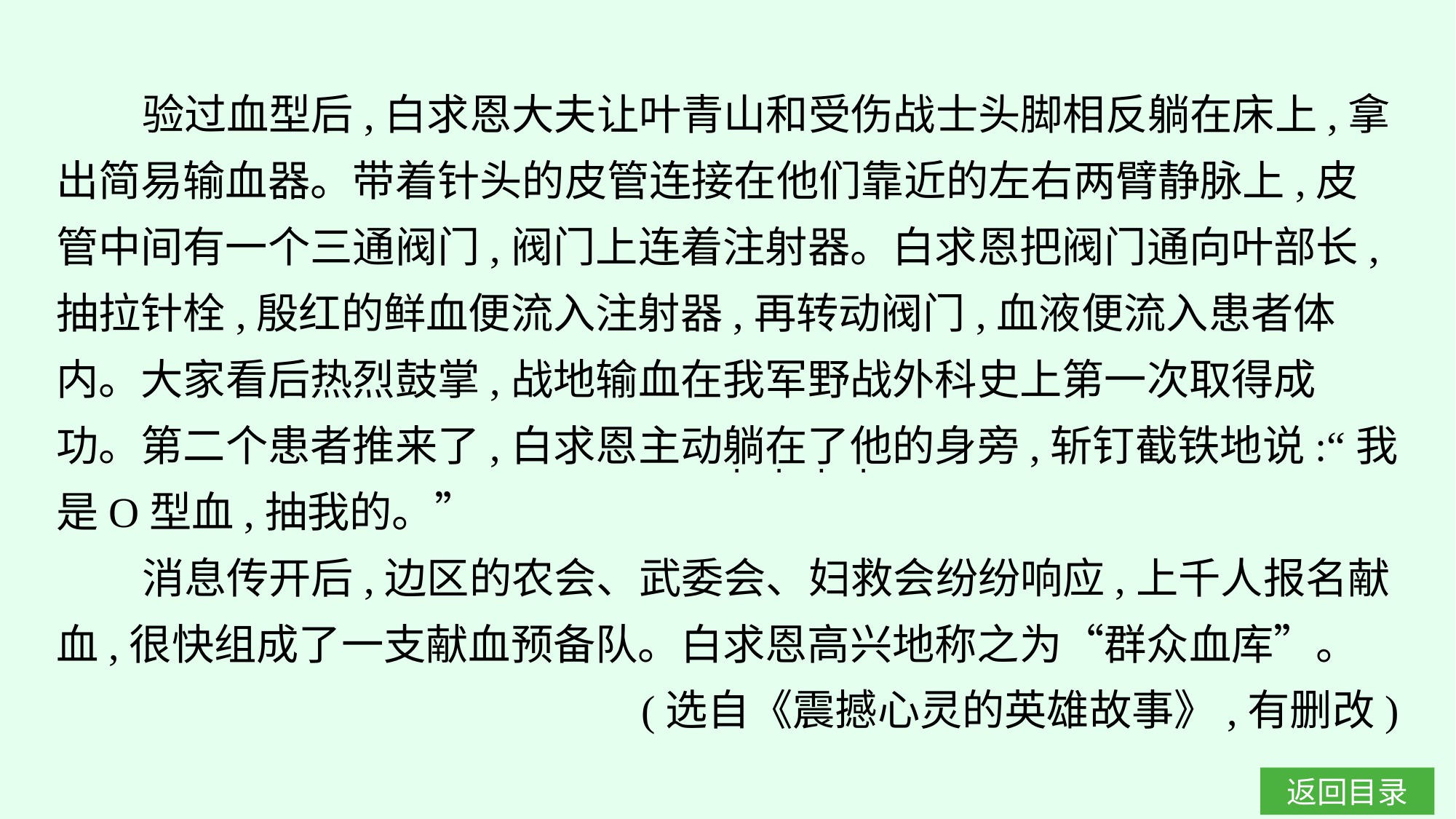

验过血型后,白求恩大夫让叶青山和受伤战士头脚相反躺在床上,拿出简易输血器。带着针头的皮管连接在他们靠近的左右两臂静脉上,皮管中间有一个三通阀门,阀门上连着注射器。白求恩把阀门通向叶部长,抽拉针栓,殷红的鲜血便流入注射器,再转动阀门,血液便流入患者体内。大家看后热烈鼓掌,战地输血在我军野战外科史上第一次取得成功。第二个患者推来了,白求恩主动躺在了他的身旁,斩钉截铁地说:“我是O型血,抽我的。”
消息传开后,边区的农会、武委会、妇救会纷纷响应,上千人报名献血,很快组成了一支献血预备队。白求恩高兴地称之为“群众血库”。
(选自《震撼心灵的英雄故事》,有删改)
·
·
·
·